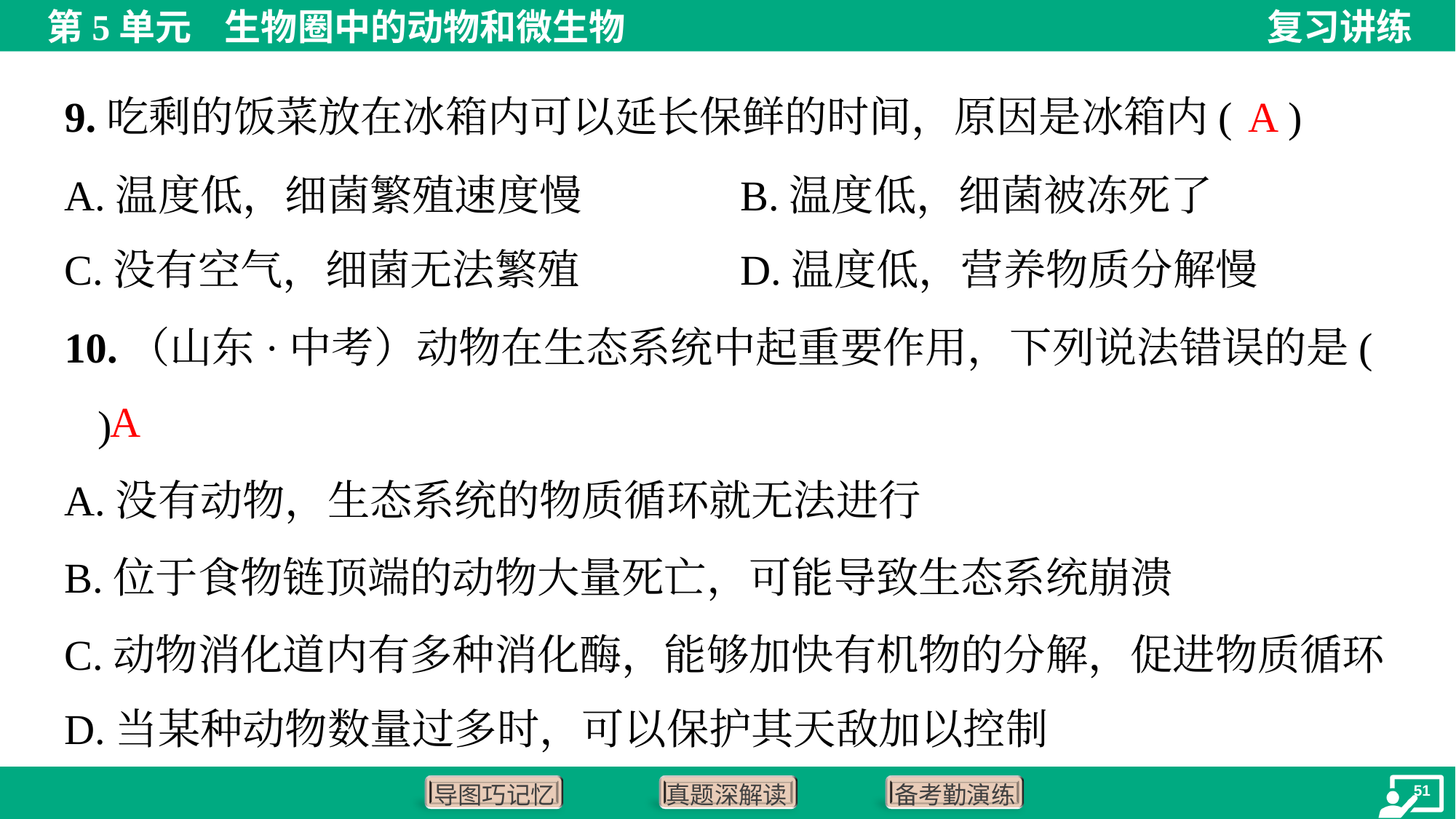

A
9.吃剩的饭菜放在冰箱内可以延长保鲜的时间，原因是冰箱内(     )
A.温度低，细菌繁殖速度慢	B.温度低，细菌被冻死了
C.没有空气，细菌无法繁殖	D.温度低，营养物质分解慢
10.（山东·中考）动物在生态系统中起重要作用，下列说法错误的是(     )
A
A.没有动物，生态系统的物质循环就无法进行
B.位于食物链顶端的动物大量死亡，可能导致生态系统崩溃
C.动物消化道内有多种消化酶，能够加快有机物的分解，促进物质循环
D.当某种动物数量过多时，可以保护其天敌加以控制